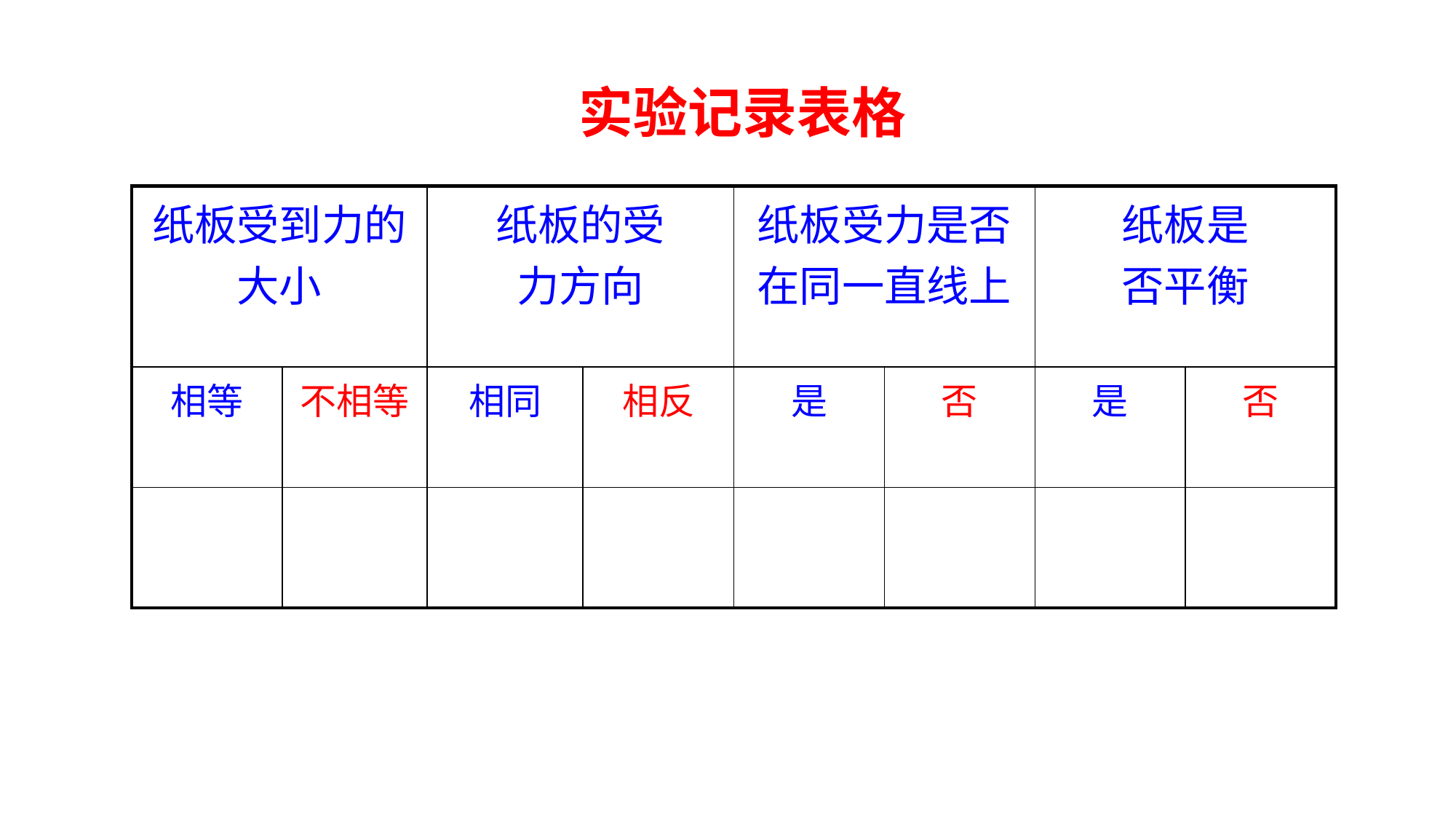

实验记录表格
| 纸板受到力的大小 |  | 纸板的受 力方向 |  | 纸板受力是否在同一直线上 |  | 纸板是 否平衡 |  |
| --- | --- | --- | --- | --- | --- | --- | --- |
| 相等 | 不相等 | 相同 | 相反 | 是 | 否 | 是 | 否 |
|  |  |  |  |  |  |  |  |